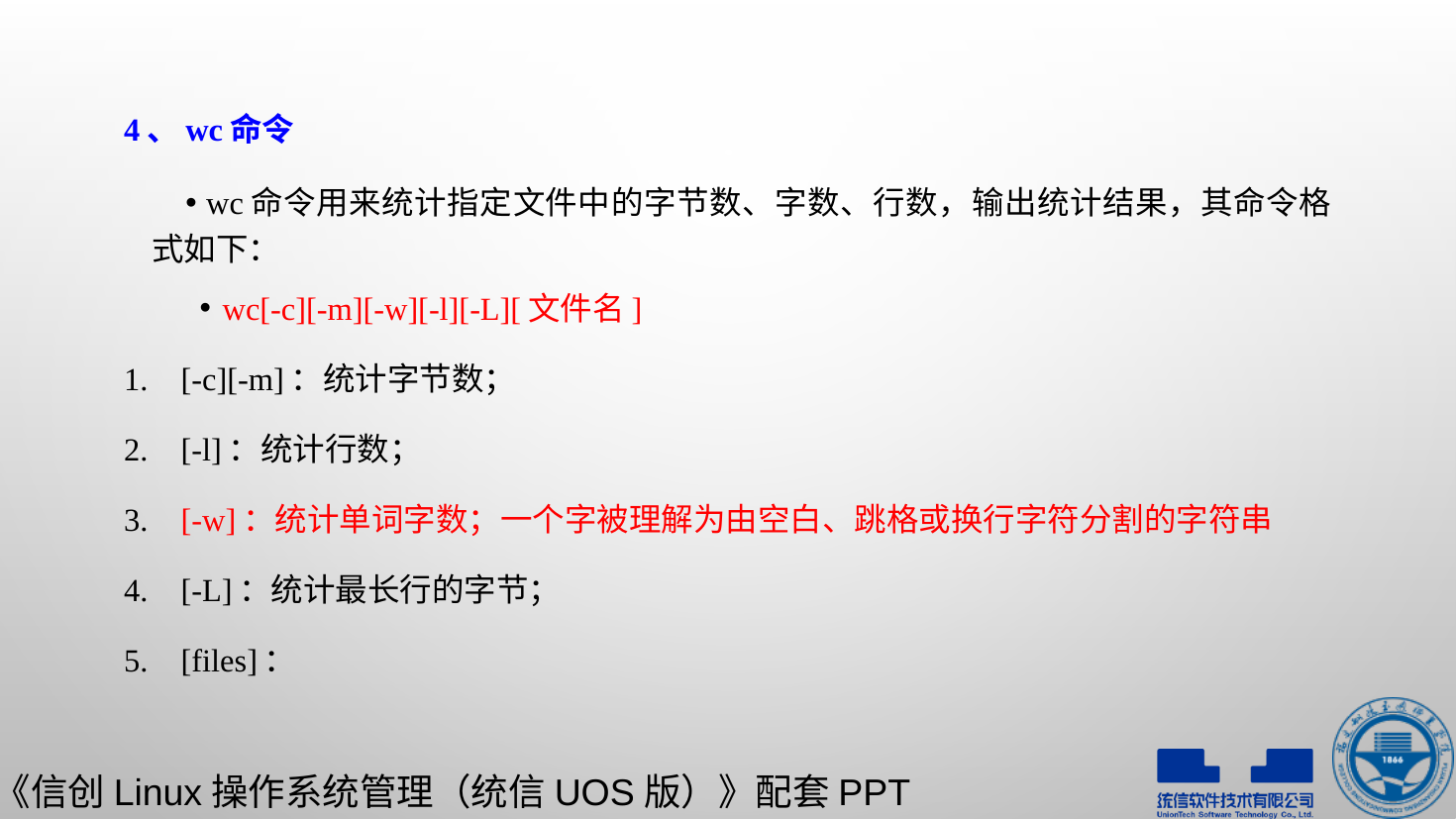

4、wc命令
wc命令用来统计指定文件中的字节数、字数、行数，输出统计结果，其命令格式如下：
wc[-c][-m][-w][-l][-L][文件名]
[-c][-m]：统计字节数；
[-l]：统计行数；
[-w]：统计单词字数；一个字被理解为由空白、跳格或换行字符分割的字符串
[-L]：统计最长行的字节；
[files]：